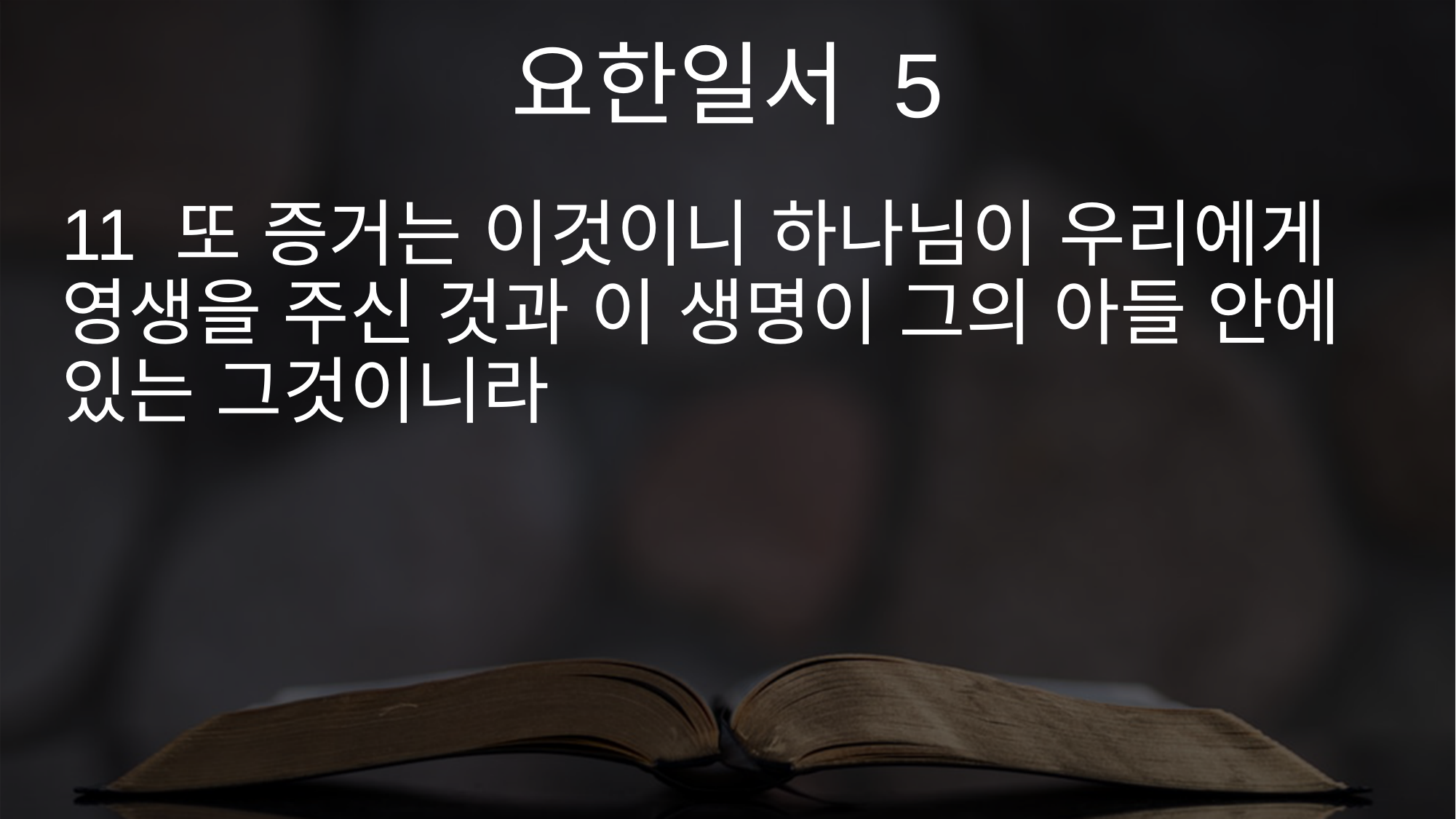

요한일서 5
11 또 증거는 이것이니 하나님이 우리에게 영생을 주신 것과 이 생명이 그의 아들 안에 있는 그것이니라